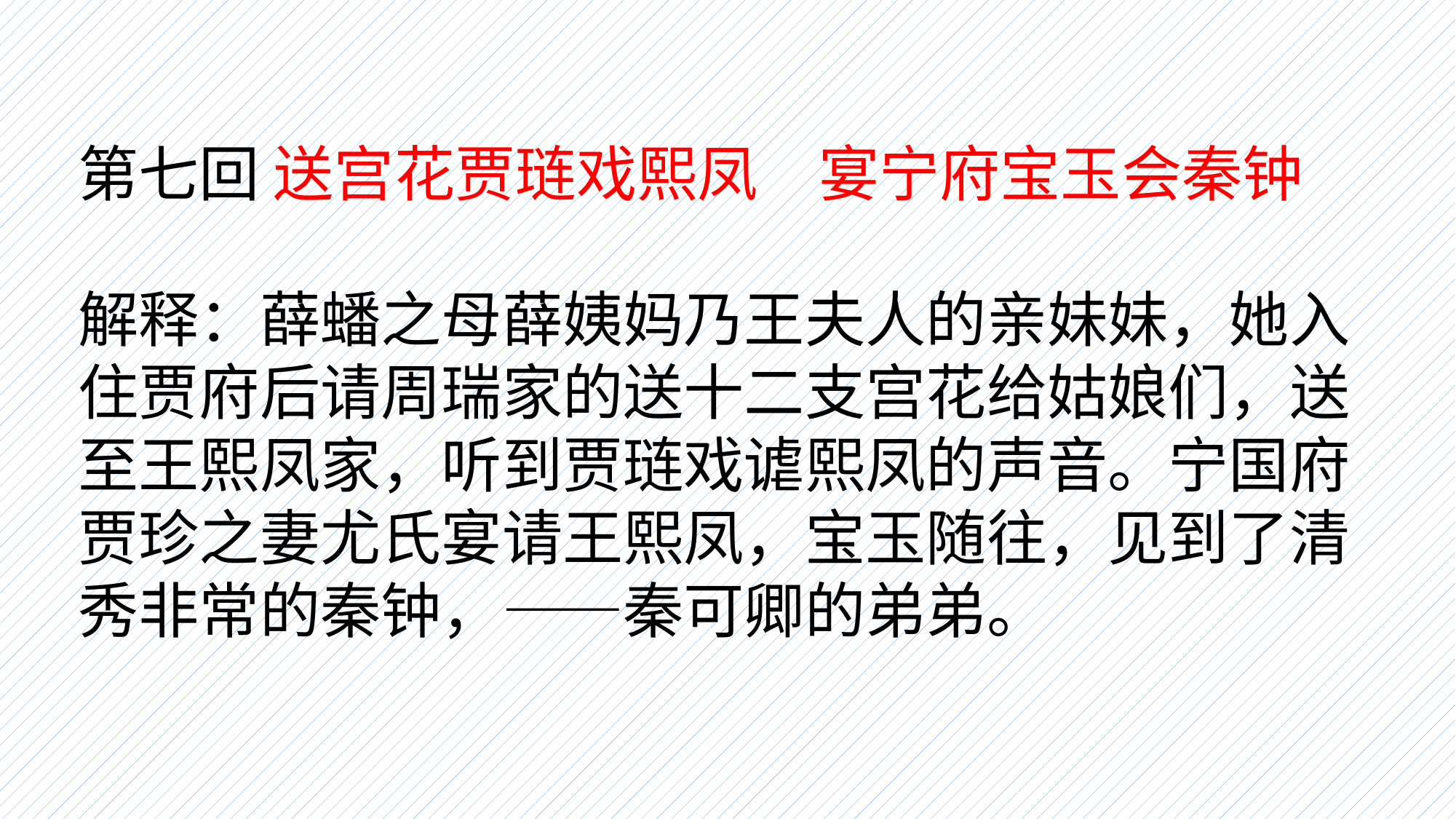

第七回 送宫花贾琏戏熙凤　宴宁府宝玉会秦钟

解释：薛蟠之母薛姨妈乃王夫人的亲妹妹，她入住贾府后请周瑞家的送十二支宫花给姑娘们，送至王熙凤家，听到贾琏戏谑熙凤的声音。宁国府贾珍之妻尤氏宴请王熙凤，宝玉随往，见到了清秀非常的秦钟，——秦可卿的弟弟。